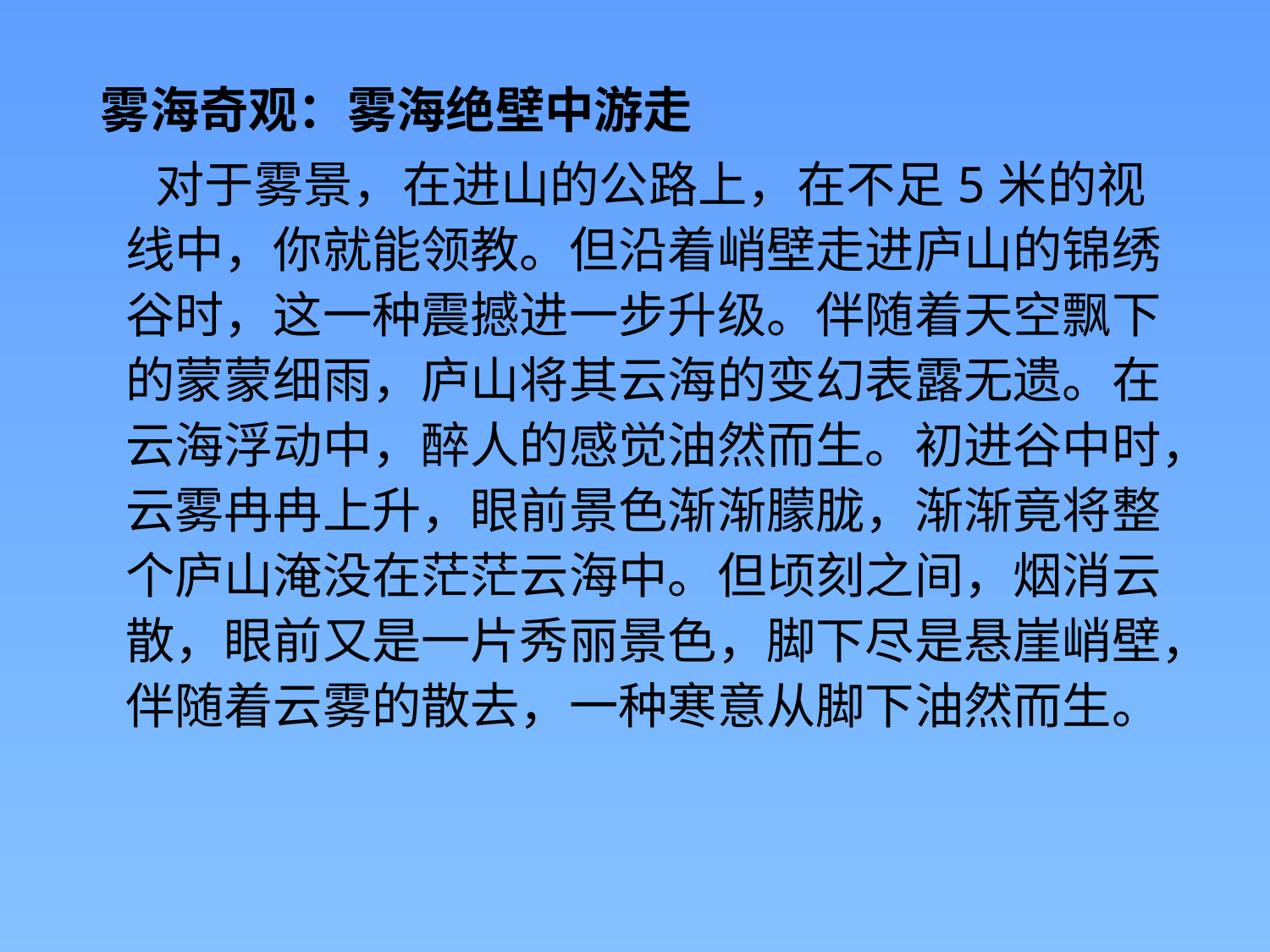

雾海奇观：雾海绝壁中游走
      对于雾景，在进山的公路上，在不足5米的视线中，你就能领教。但沿着峭壁走进庐山的锦绣谷时，这一种震撼进一步升级。伴随着天空飘下的蒙蒙细雨，庐山将其云海的变幻表露无遗。在云海浮动中，醉人的感觉油然而生。初进谷中时，云雾冉冉上升，眼前景色渐渐朦胧，渐渐竟将整个庐山淹没在茫茫云海中。但顷刻之间，烟消云散，眼前又是一片秀丽景色，脚下尽是悬崖峭壁，伴随着云雾的散去，一种寒意从脚下油然而生。